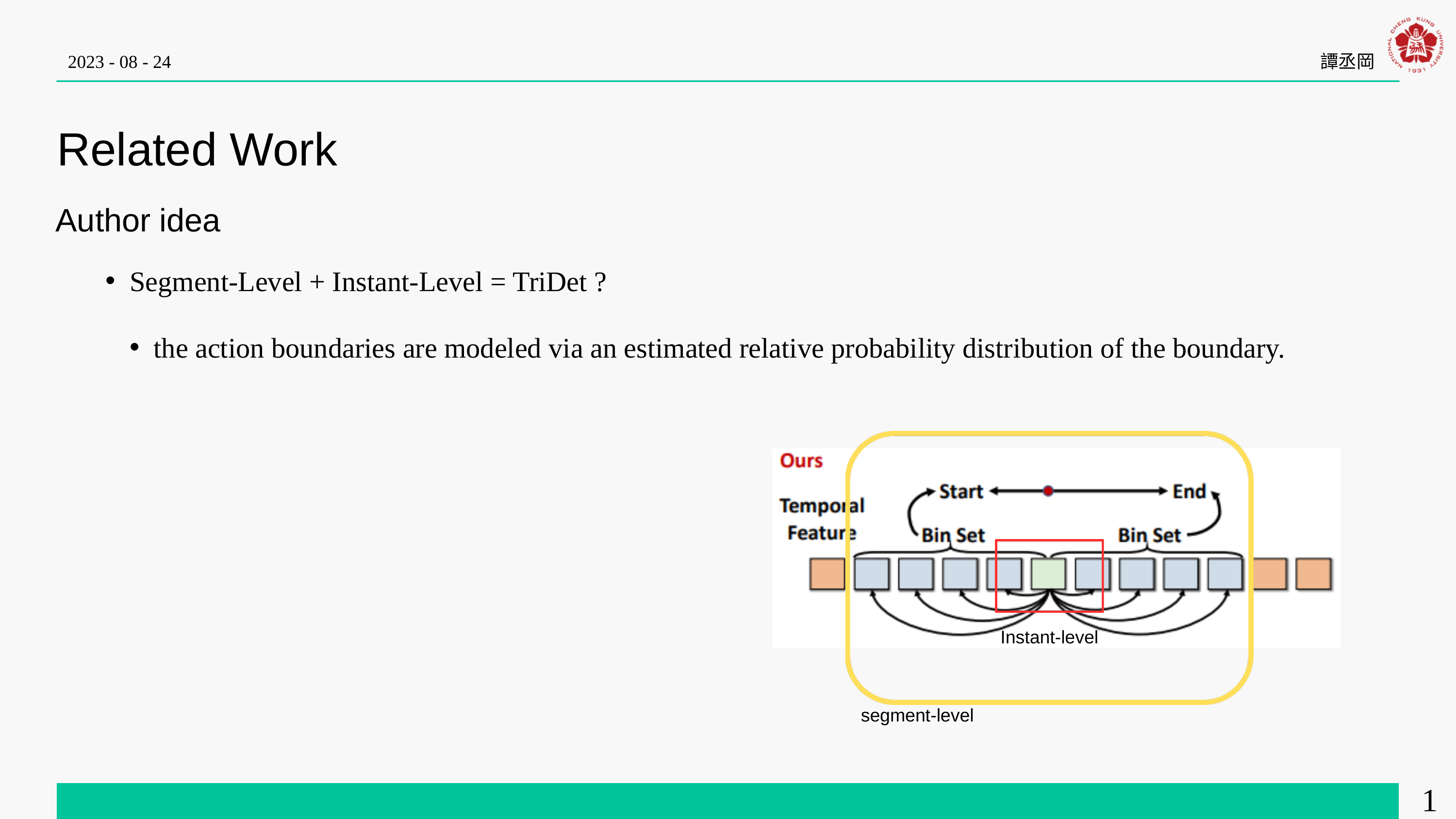

2023 - 08 - 24
譚丞岡

Related Work
Author idea
Segment-Level + Instant-Level = TriDet ?
the action boundaries are modeled via an estimated relative probability distribution of the boundary.

Instant-level
segment-level
16